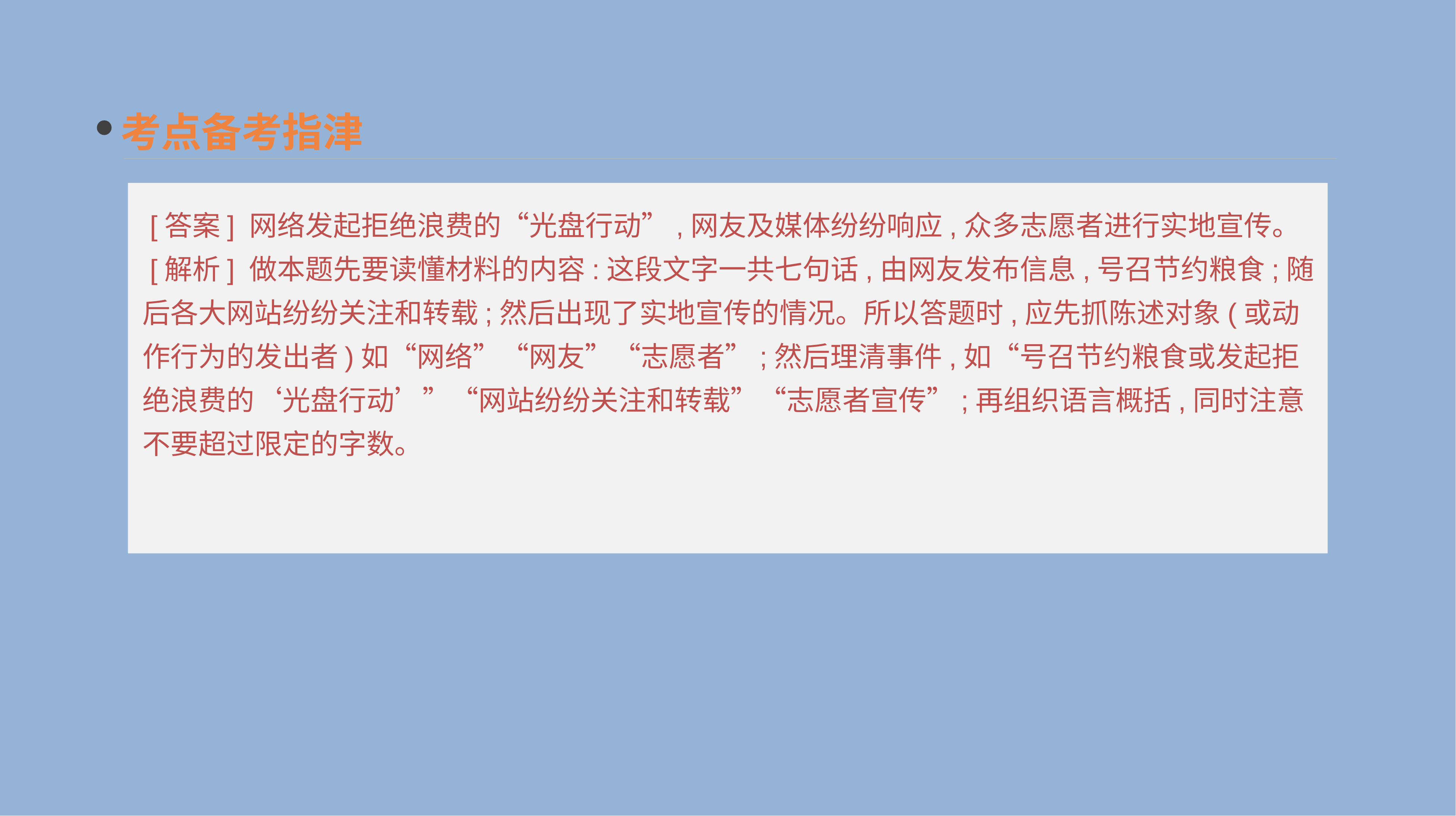

考点备考指津

 [答案] 网络发起拒绝浪费的“光盘行动”,网友及媒体纷纷响应,众多志愿者进行实地宣传。
 [解析] 做本题先要读懂材料的内容:这段文字一共七句话,由网友发布信息,号召节约粮食;随后各大网站纷纷关注和转载;然后出现了实地宣传的情况。所以答题时,应先抓陈述对象(或动作行为的发出者)如“网络”“网友”“志愿者”;然后理清事件,如“号召节约粮食或发起拒绝浪费的‘光盘行动’”“网站纷纷关注和转载”“志愿者宣传”;再组织语言概括,同时注意不要超过限定的字数。